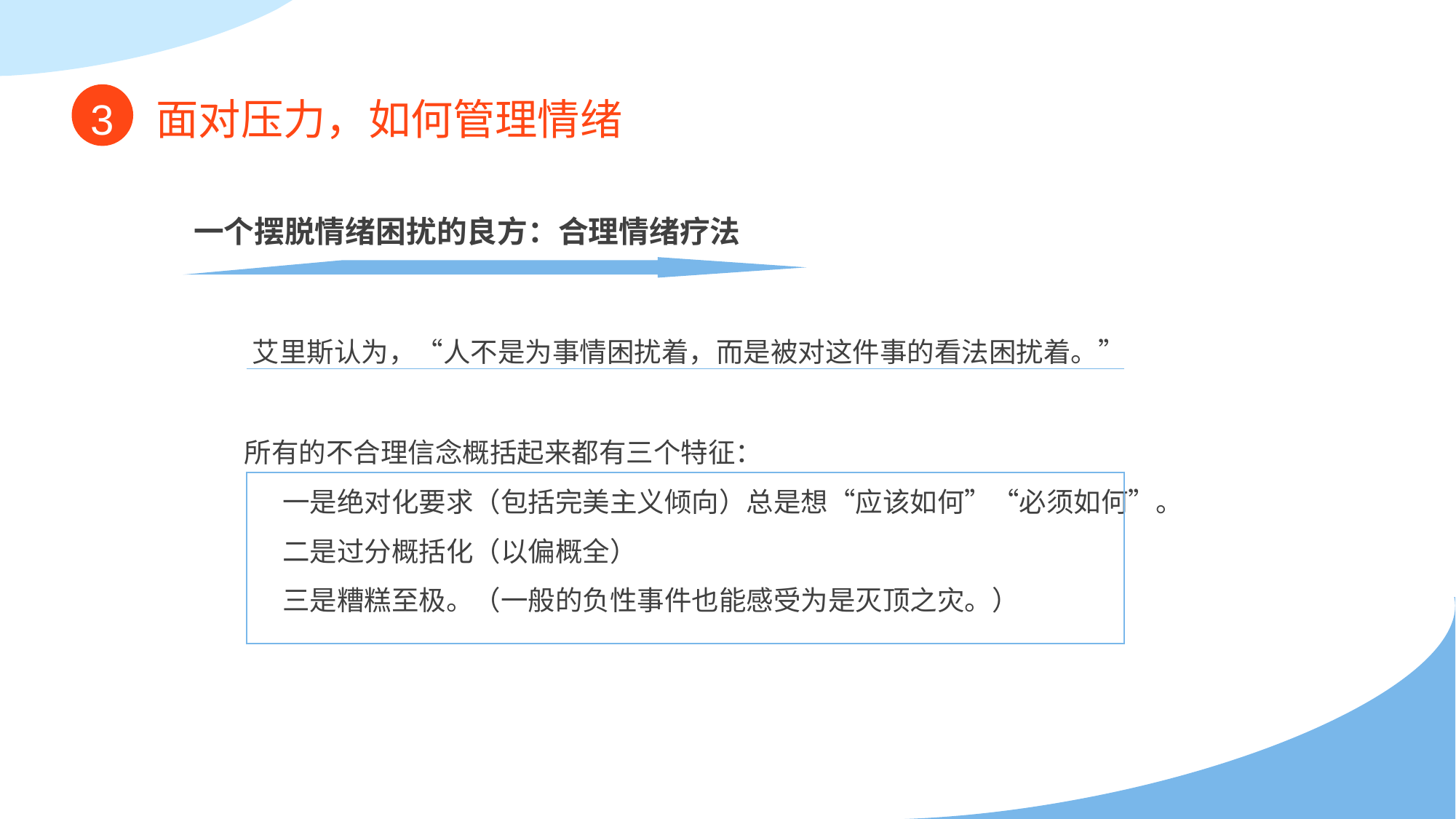

3
面对压力，如何管理情绪
一个摆脱情绪困扰的良方：合理情绪疗法

  艾里斯认为，“人不是为事情困扰着，而是被对这件事的看法困扰着。”
所有的不合理信念概括起来都有三个特征：

一是绝对化要求（包括完美主义倾向）总是想“应该如何”“必须如何”。
二是过分概括化（以偏概全）
三是糟糕至极。（一般的负性事件也能感受为是灭顶之灾。）